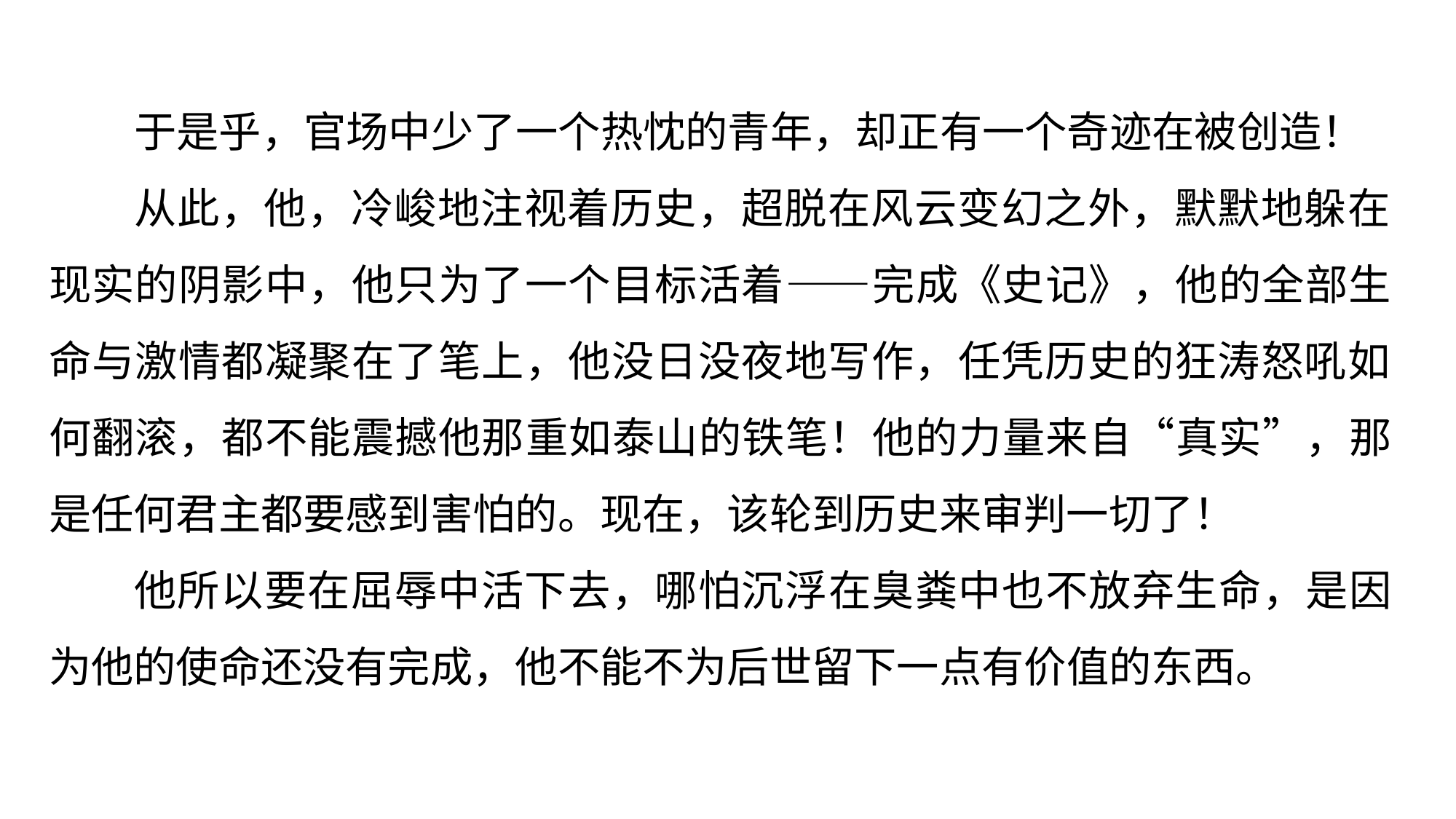

于是乎，官场中少了一个热忱的青年，却正有一个奇迹在被创造！
从此，他，冷峻地注视着历史，超脱在风云变幻之外，默默地躲在现实的阴影中，他只为了一个目标活着——完成《史记》，他的全部生命与激情都凝聚在了笔上，他没日没夜地写作，任凭历史的狂涛怒吼如何翻滚，都不能震撼他那重如泰山的铁笔！他的力量来自“真实”，那是任何君主都要感到害怕的。现在，该轮到历史来审判一切了！
他所以要在屈辱中活下去，哪怕沉浮在臭粪中也不放弃生命，是因为他的使命还没有完成，他不能不为后世留下一点有价值的东西。